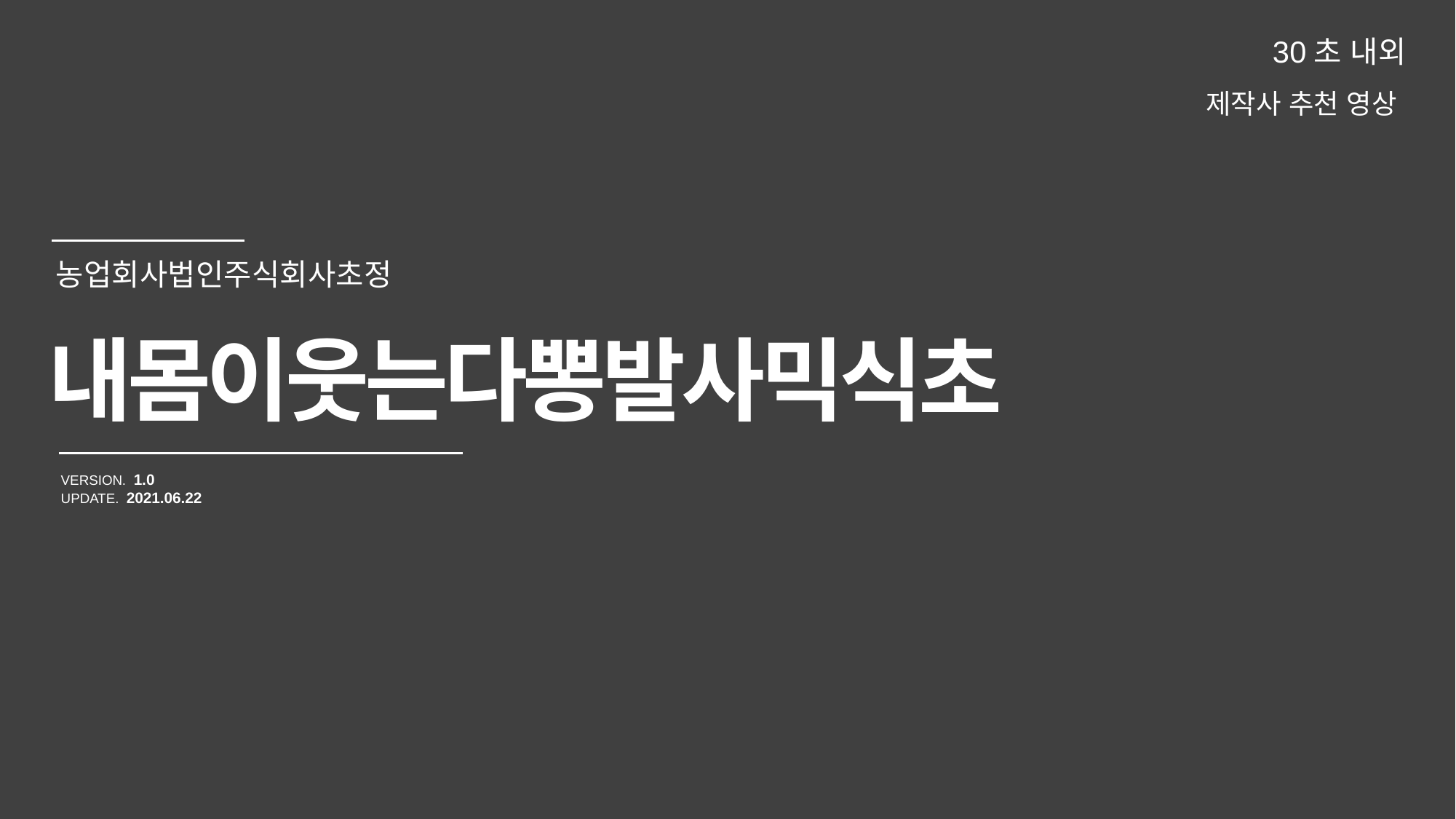

30초 내외
제작사 추천 영상
내몸이웃는다뽕발사믹식초
VERSION.  1.0
UPDATE.  2021.06.22

농업회사법인주식회사초정